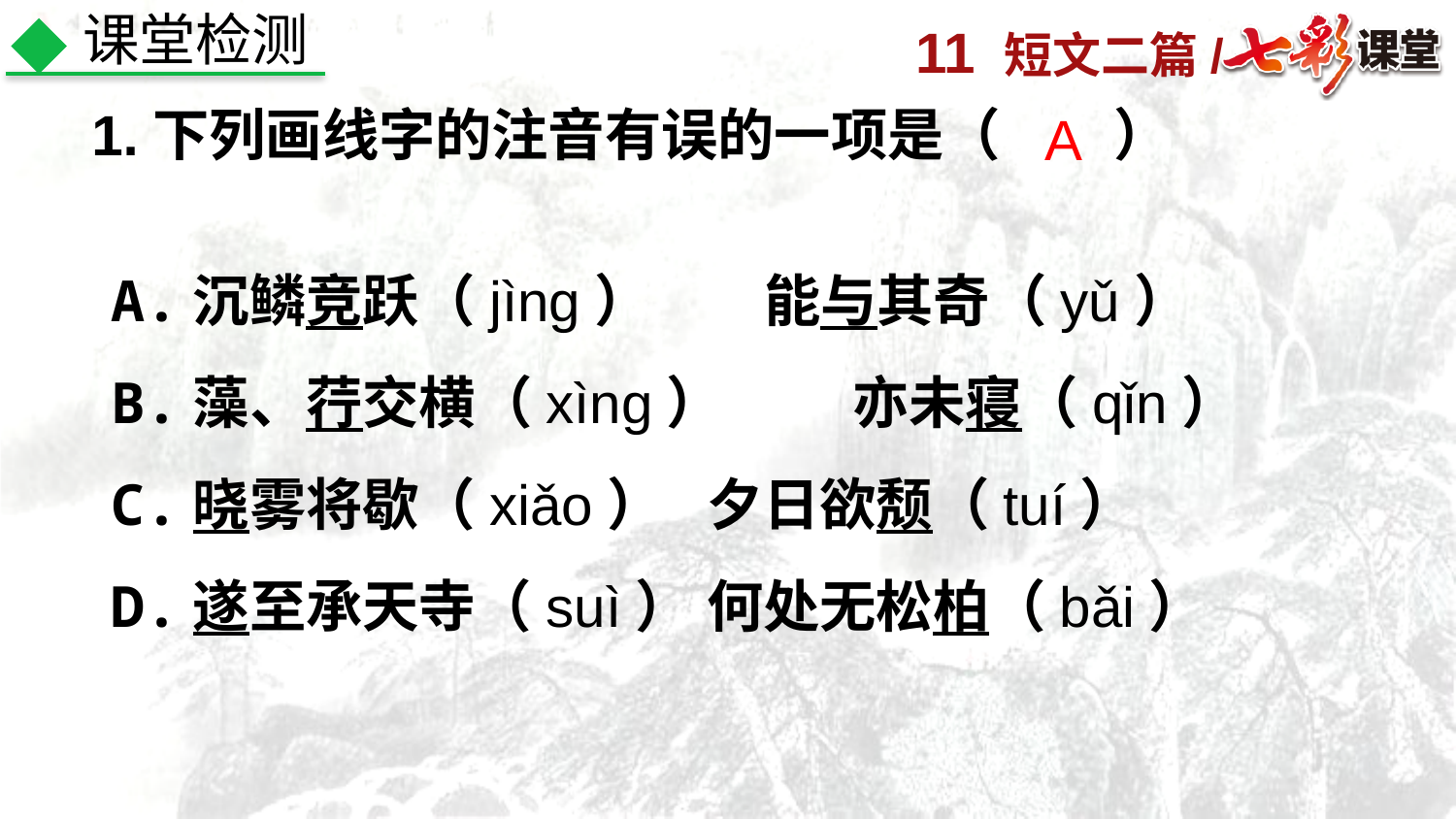

课堂检测

1.下列画线字的注音有误的一项是（　　）
A
A.沉鳞竞跃（jìng）　　能与其奇（yǔ）
B.藻、荇交横（xìng）	 亦未寝（qǐn）
C.晓雾将歇（xiǎo）	 夕日欲颓（tuí）
D.遂至承天寺（suì）	 何处无松柏（bǎi）